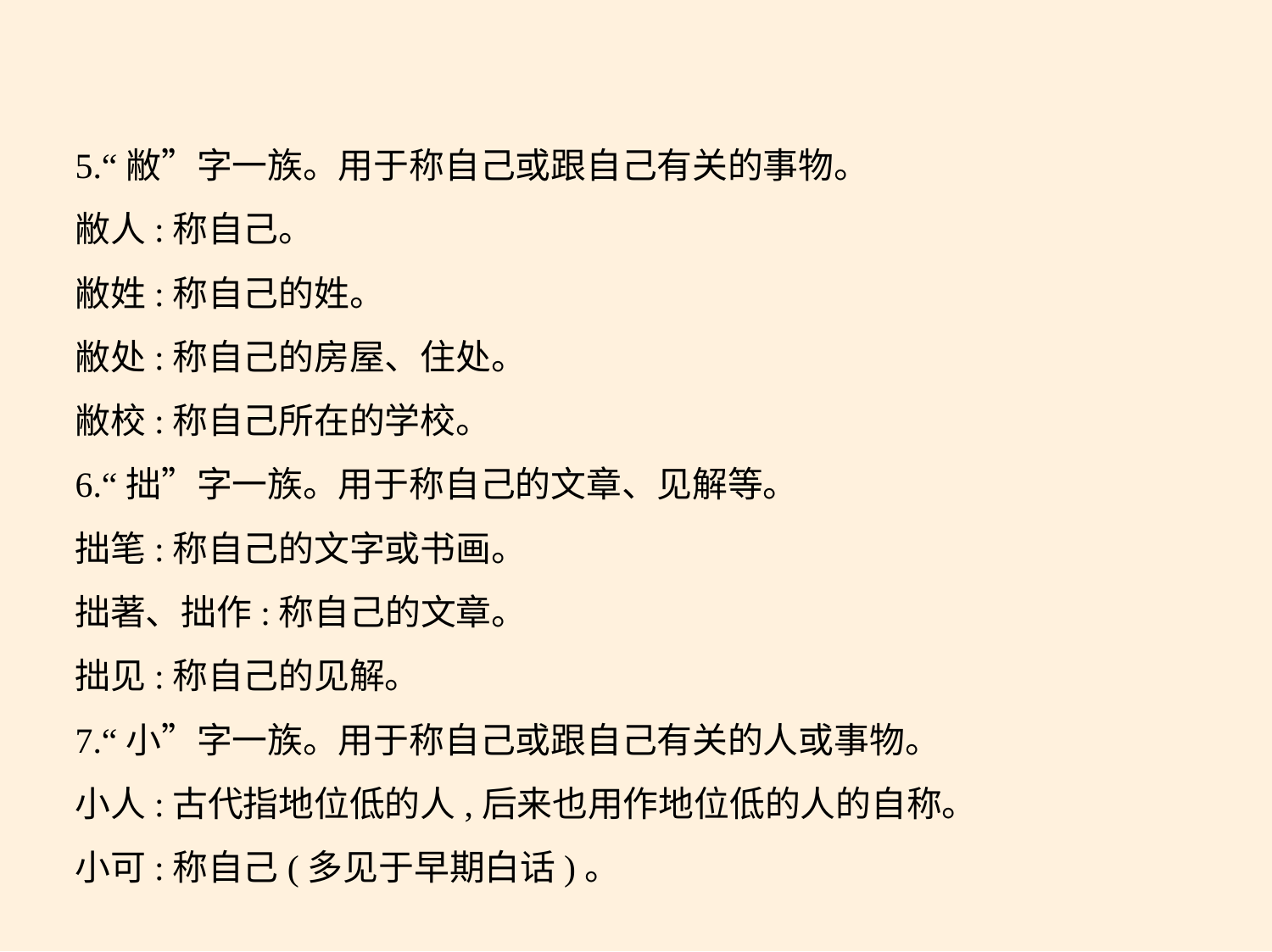

5.“敝”字一族。用于称自己或跟自己有关的事物。
敝人:称自己。
敝姓:称自己的姓。
敝处:称自己的房屋、住处。
敝校:称自己所在的学校。
6.“拙”字一族。用于称自己的文章、见解等。
拙笔:称自己的文字或书画。
拙著、拙作:称自己的文章。
拙见:称自己的见解。
7.“小”字一族。用于称自己或跟自己有关的人或事物。
小人:古代指地位低的人,后来也用作地位低的人的自称。
小可:称自己(多见于早期白话)。